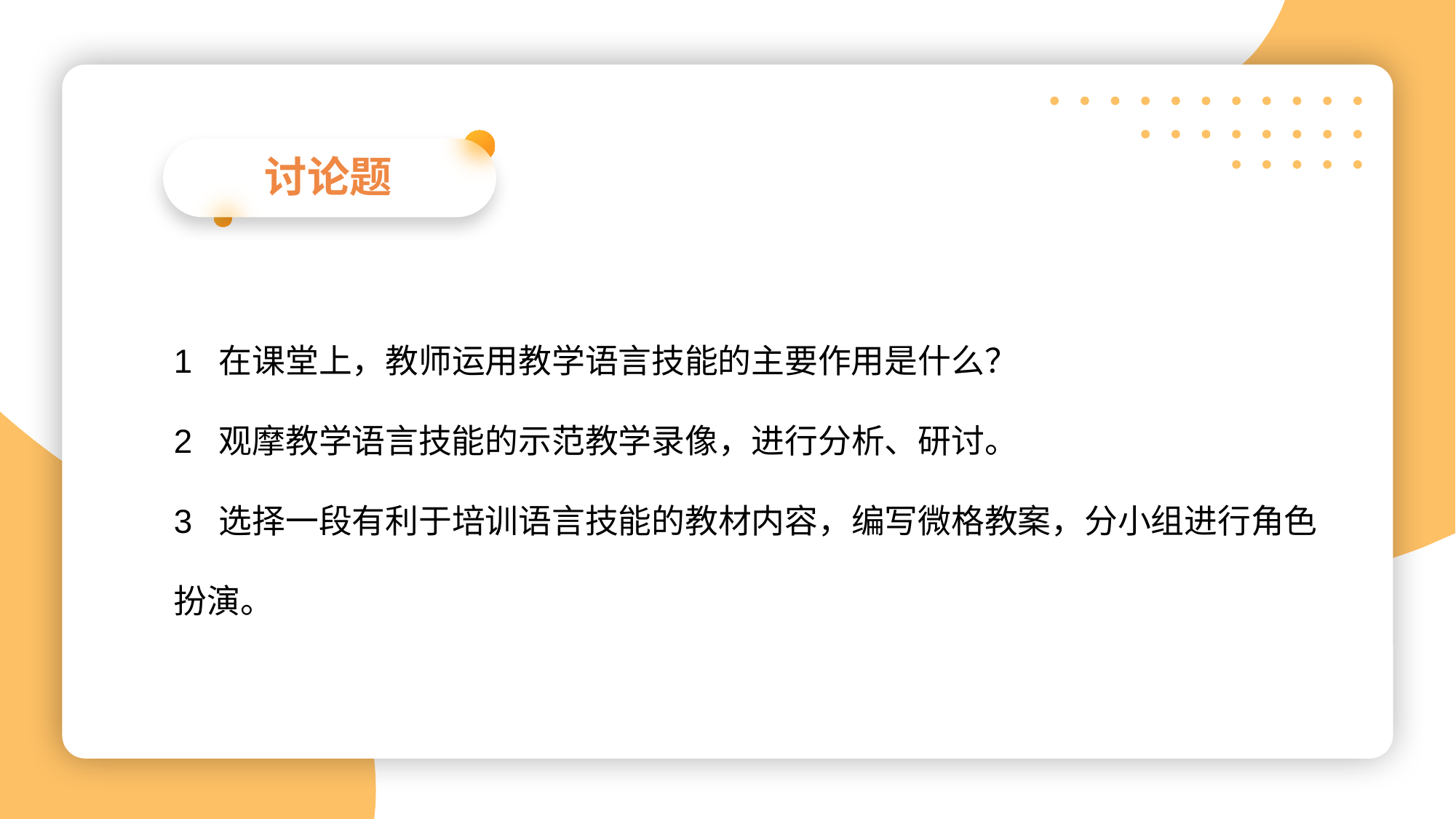

讨论题
1  在课堂上，教师运用教学语言技能的主要作用是什么？
2  观摩教学语言技能的示范教学录像，进行分析、研讨。
3  选择一段有利于培训语言技能的教材内容，编写微格教案，分小组进行角色扮演。